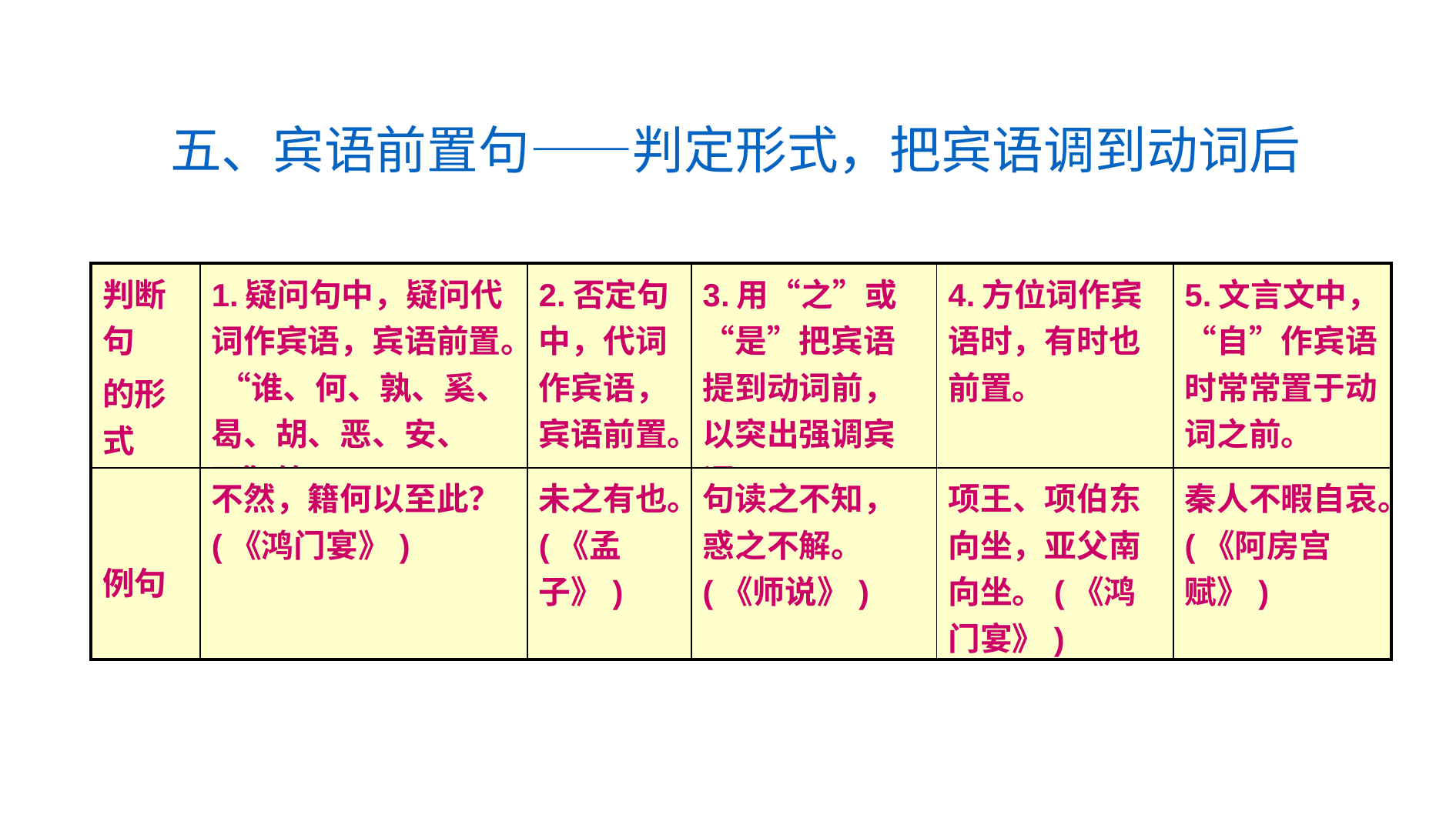

五、宾语前置句——判定形式，把宾语调到动词后
| 判断句 的形式 | 1.疑问句中，疑问代词作宾语，宾语前置。 “谁、何、孰、奚、曷、胡、恶、安、焉”等。 | 2.否定句中，代词作宾语，宾语前置。 | 3.用“之”或“是”把宾语提到动词前，以突出强调宾语。 | 4.方位词作宾语时，有时也前置。 | 5.文言文中，“自”作宾语时常常置于动词之前。 |
| --- | --- | --- | --- | --- | --- |
| 例句 | 不然，籍何以至此？(《鸿门宴》) | 未之有也。(《孟子》) | 句读之不知，惑之不解。(《师说》) | 项王、项伯东向坐，亚父南向坐。(《鸿门宴》) | 秦人不暇自哀。(《阿房宫赋》) |